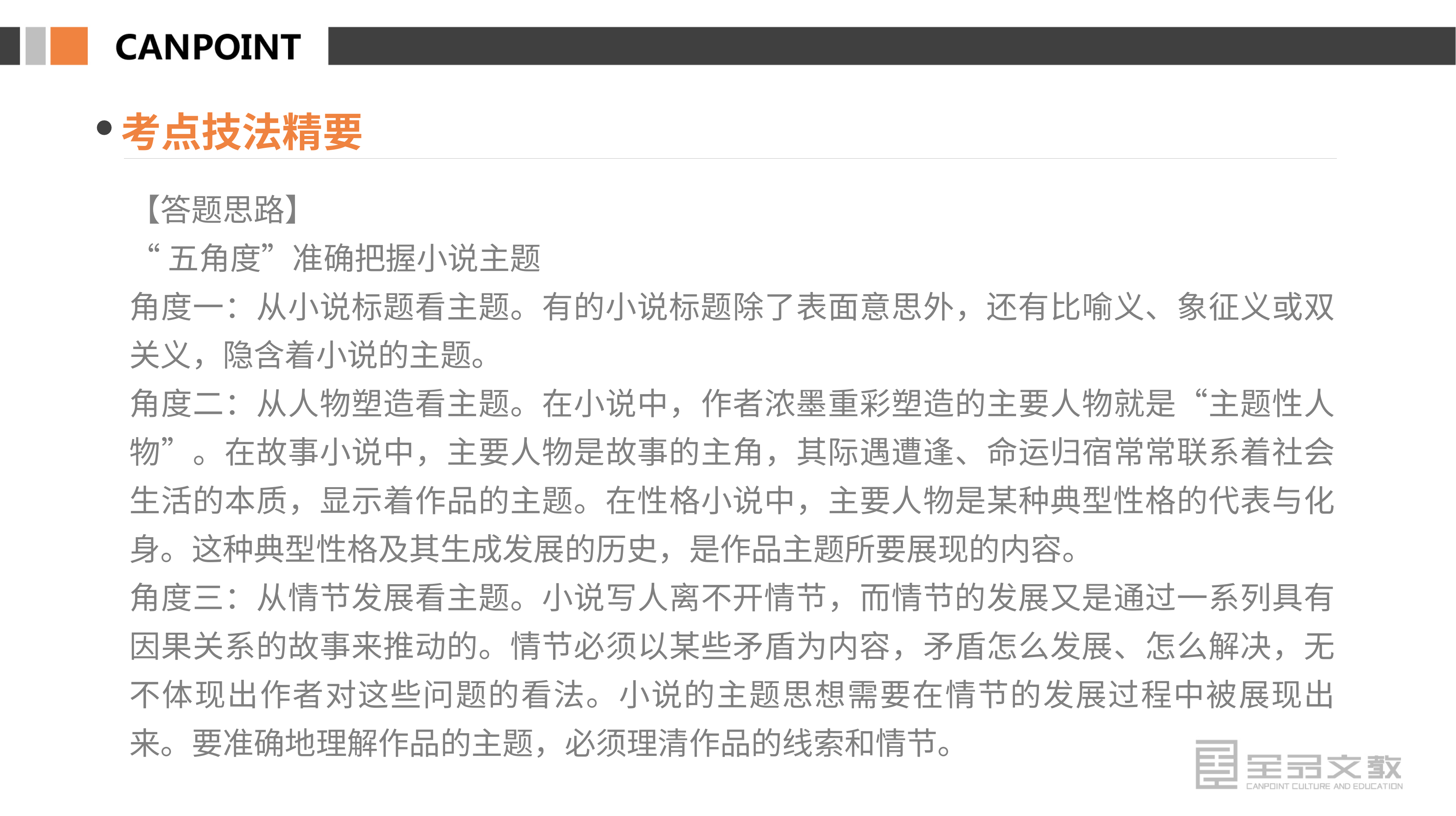

考点技法精要

【答题思路】
“五角度”准确把握小说主题
角度一：从小说标题看主题。有的小说标题除了表面意思外，还有比喻义、象征义或双关义，隐含着小说的主题。
角度二：从人物塑造看主题。在小说中，作者浓墨重彩塑造的主要人物就是“主题性人物”。在故事小说中，主要人物是故事的主角，其际遇遭逢、命运归宿常常联系着社会生活的本质，显示着作品的主题。在性格小说中，主要人物是某种典型性格的代表与化身。这种典型性格及其生成发展的历史，是作品主题所要展现的内容。
角度三：从情节发展看主题。小说写人离不开情节，而情节的发展又是通过一系列具有因果关系的故事来推动的。情节必须以某些矛盾为内容，矛盾怎么发展、怎么解决，无不体现出作者对这些问题的看法。小说的主题思想需要在情节的发展过程中被展现出来。要准确地理解作品的主题，必须理清作品的线索和情节。